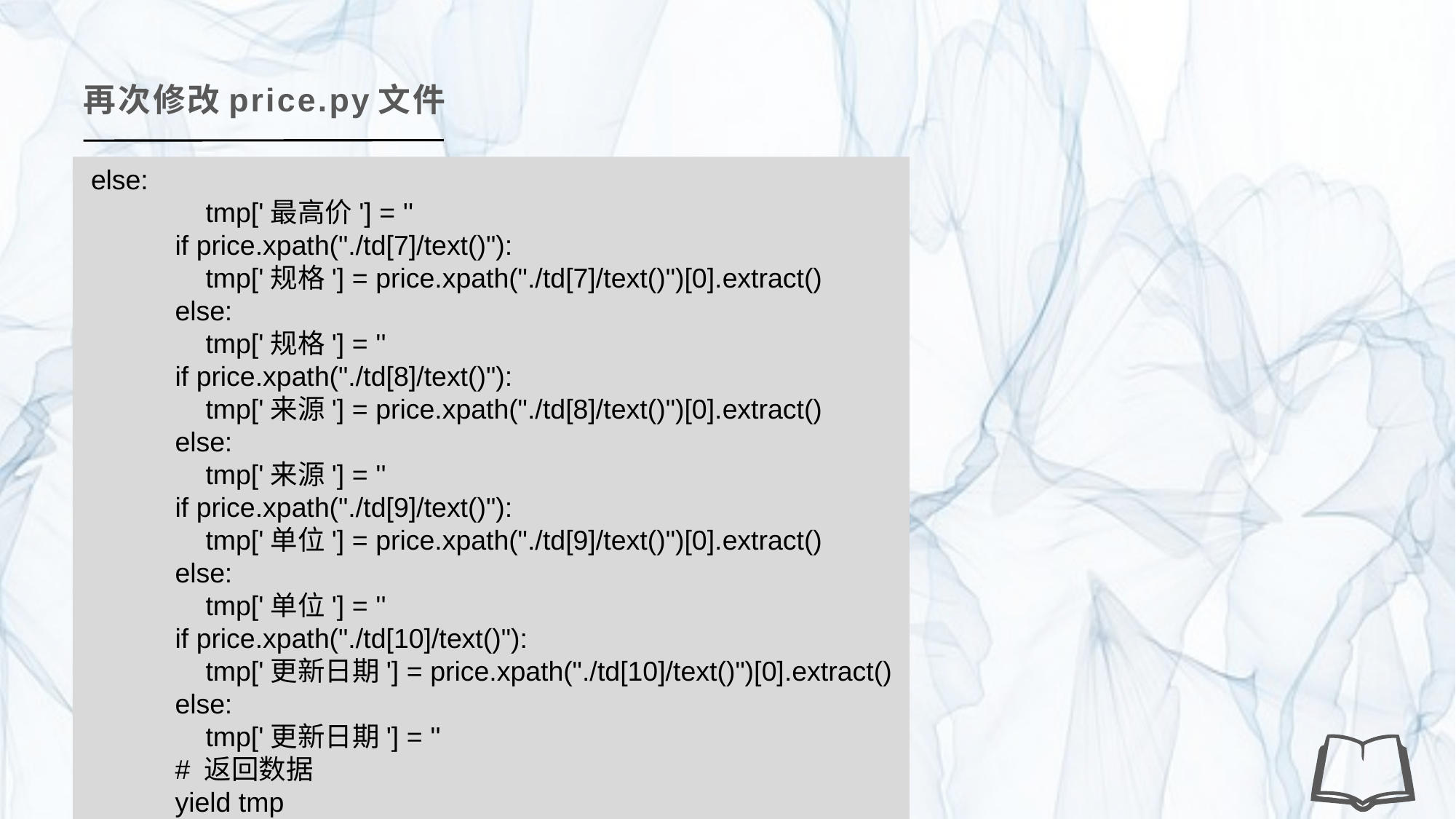

再次修改price.py文件
 else:
                tmp['最高价'] = ''
            if price.xpath("./td[7]/text()"):
                tmp['规格'] = price.xpath("./td[7]/text()")[0].extract()
            else:
                tmp['规格'] = ''
            if price.xpath("./td[8]/text()"):
                tmp['来源'] = price.xpath("./td[8]/text()")[0].extract()
            else:
                tmp['来源'] = ''
            if price.xpath("./td[9]/text()"):
                tmp['单位'] = price.xpath("./td[9]/text()")[0].extract()
            else:
                tmp['单位'] = ''
            if price.xpath("./td[10]/text()"):
                tmp['更新日期'] = price.xpath("./td[10]/text()")[0].extract()
            else:
                tmp['更新日期'] = ''
            # 返回数据
            yield tmp

27